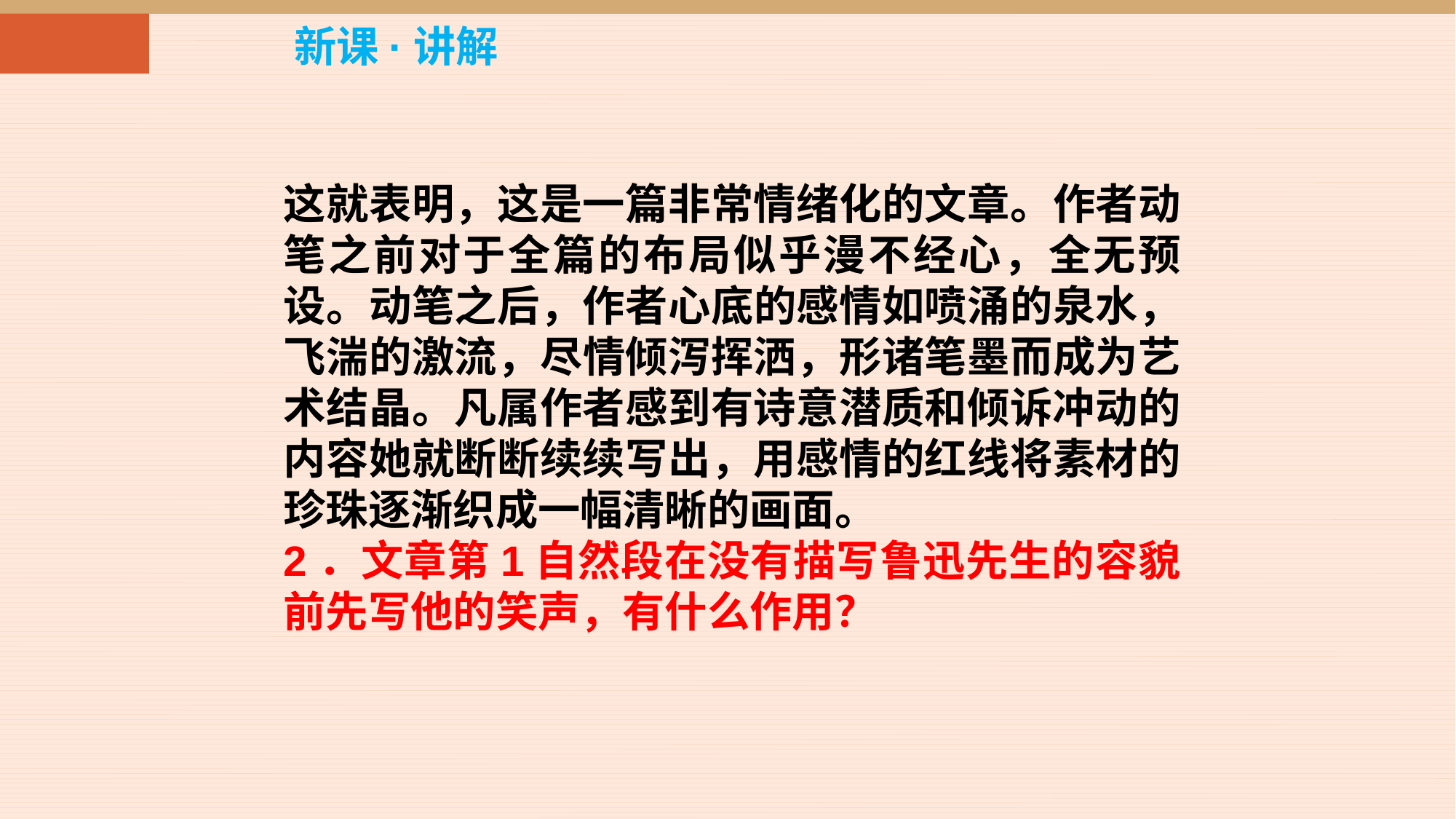

新课·讲解
这就表明，这是一篇非常情绪化的文章。作者动笔之前对于全篇的布局似乎漫不经心，全无预设。动笔之后，作者心底的感情如喷涌的泉水，飞湍的激流，尽情倾泻挥洒，形诸笔墨而成为艺术结晶。凡属作者感到有诗意潜质和倾诉冲动的内容她就断断续续写出，用感情的红线将素材的珍珠逐渐织成一幅清晰的画面。
2．文章第1自然段在没有描写鲁迅先生的容貌前先写他的笑声，有什么作用？